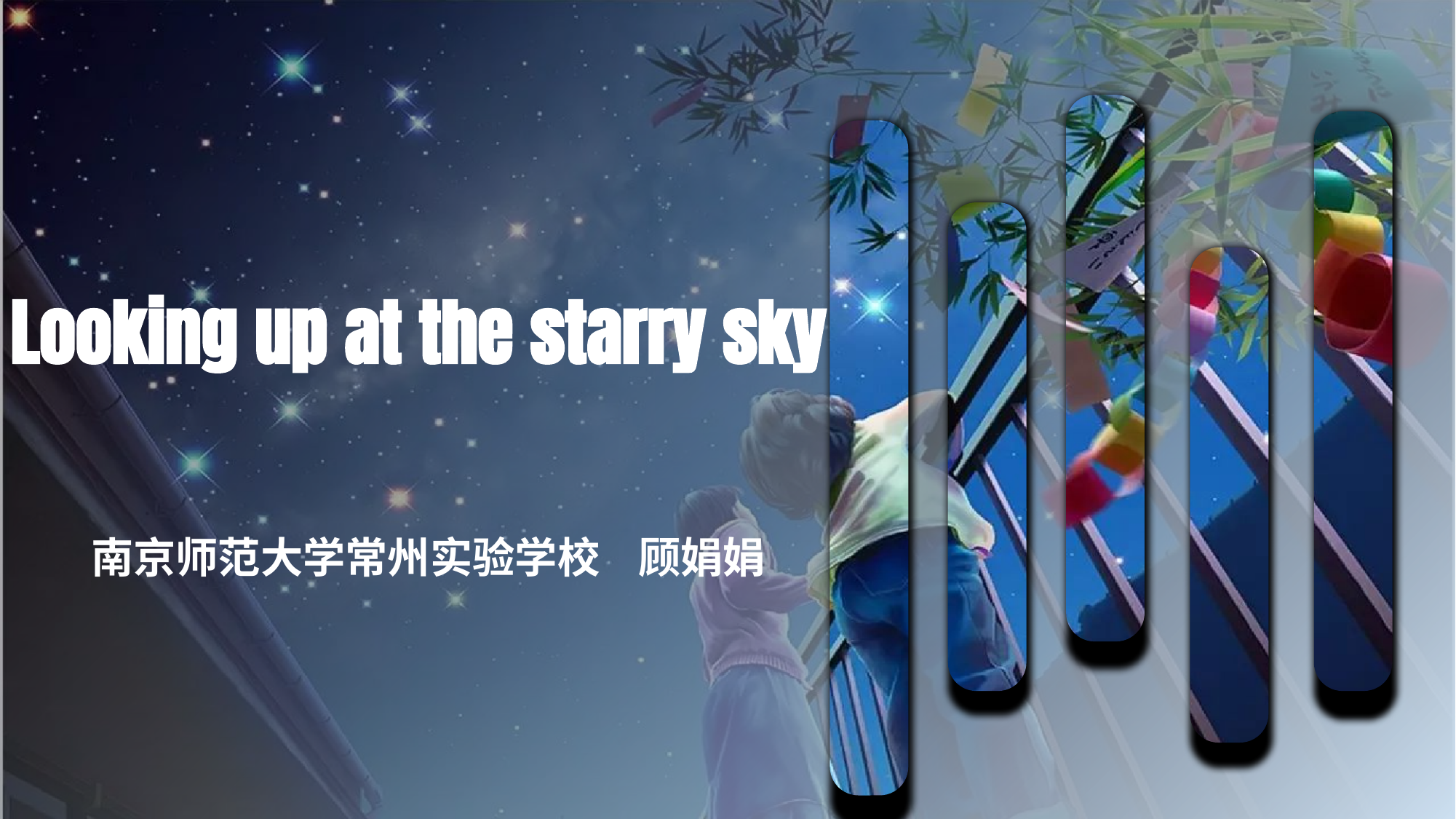

Looking up at the starry sky
南京师范大学常州实验学校    顾娟娟